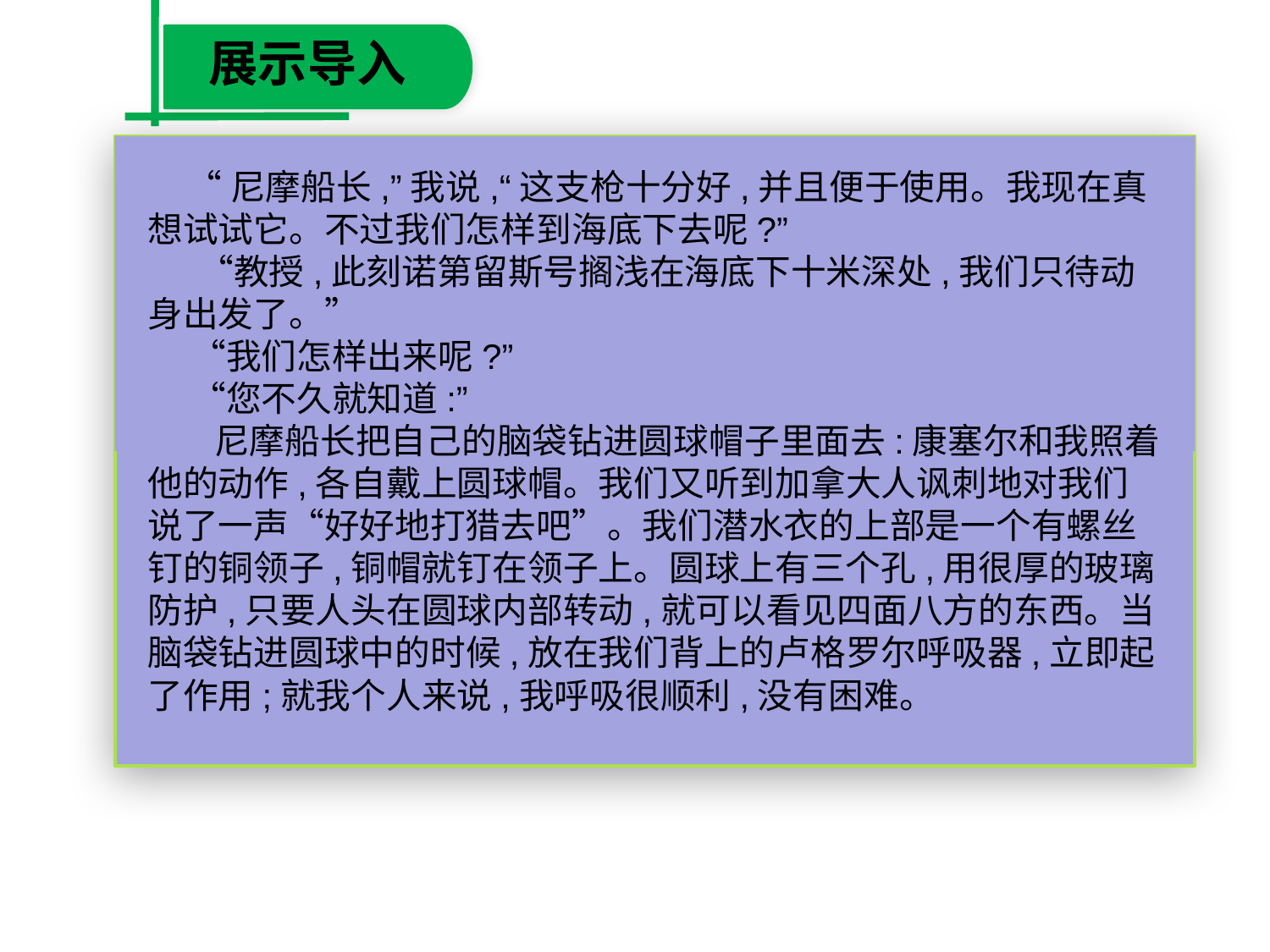

展示导入

     “尼摩船长,”我说,“这支枪十分好,并且便于使用。我现在真想试试它。不过我们怎样到海底下去呢?”
　  “教授,此刻诺第留斯号搁浅在海底下十米深处,我们只待动身出发了。”
　 “我们怎样出来呢?”
　 “您不久就知道:”
　    尼摩船长把自己的脑袋钻进圆球帽子里面去:康塞尔和我照着他的动作,各自戴上圆球帽。我们又听到加拿大人讽刺地对我们说了一声“好好地打猎去吧”。我们潜水衣的上部是一个有螺丝钉的铜领子,铜帽就钉在领子上。圆球上有三个孔,用很厚的玻璃防护,只要人头在圆球内部转动,就可以看见四面八方的东西。当脑袋钻进圆球中的时候,放在我们背上的卢格罗尔呼吸器,立即起了作用;就我个人来说,我呼吸很顺利,没有困难。